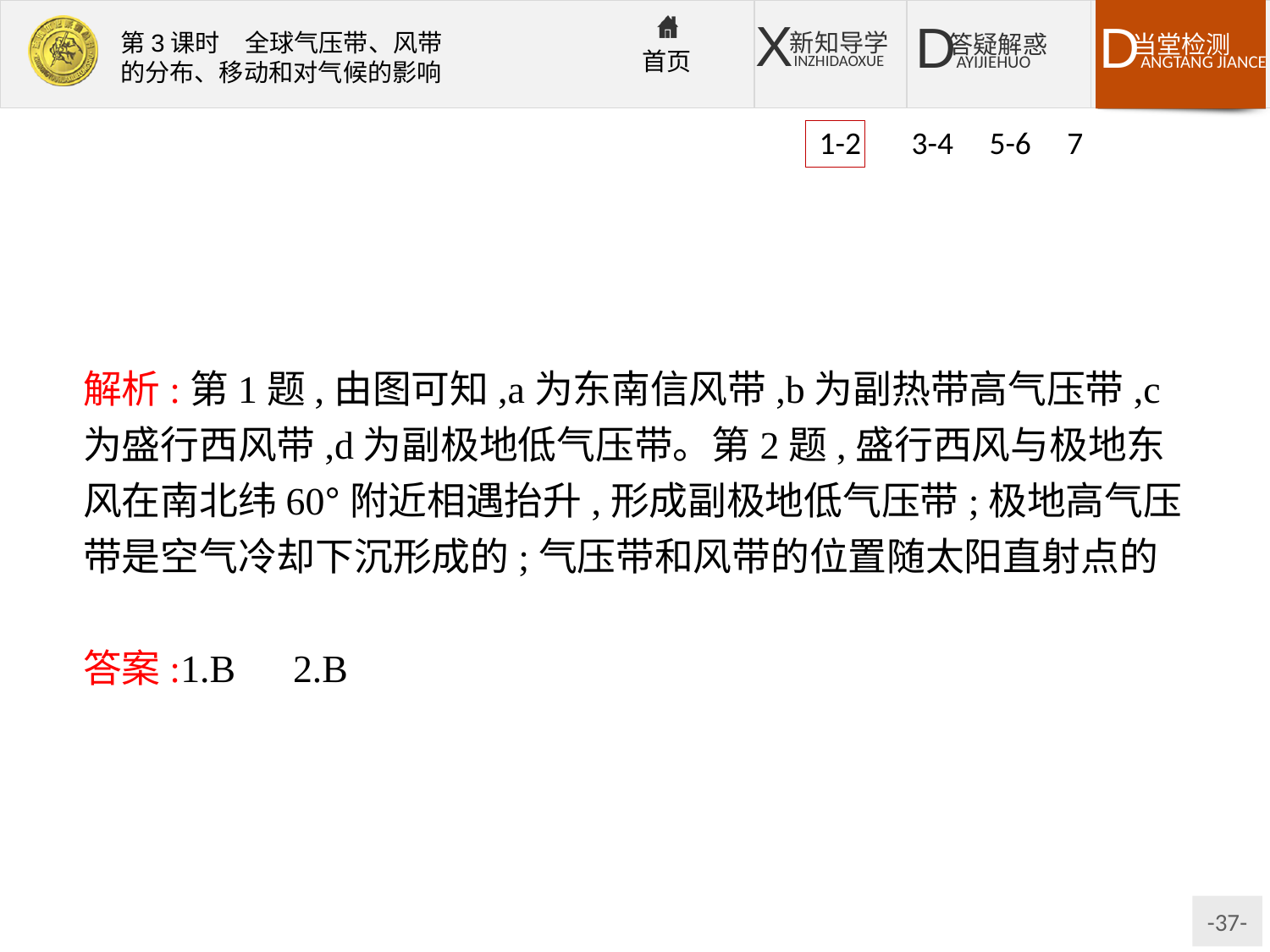

1-2       3-4     5-6     7

解析:第1题,由图可知,a为东南信风带,b为副热带高气压带,c为盛行西风带,d为副极地低气压带。第2题,盛行西风与极地东风在南北纬60°附近相遇抬升,形成副极地低气压带;极地高气压带是空气冷却下沉形成的;气压带和风带的位置随太阳直射点的移动而变化。
答案:1.B　2.B